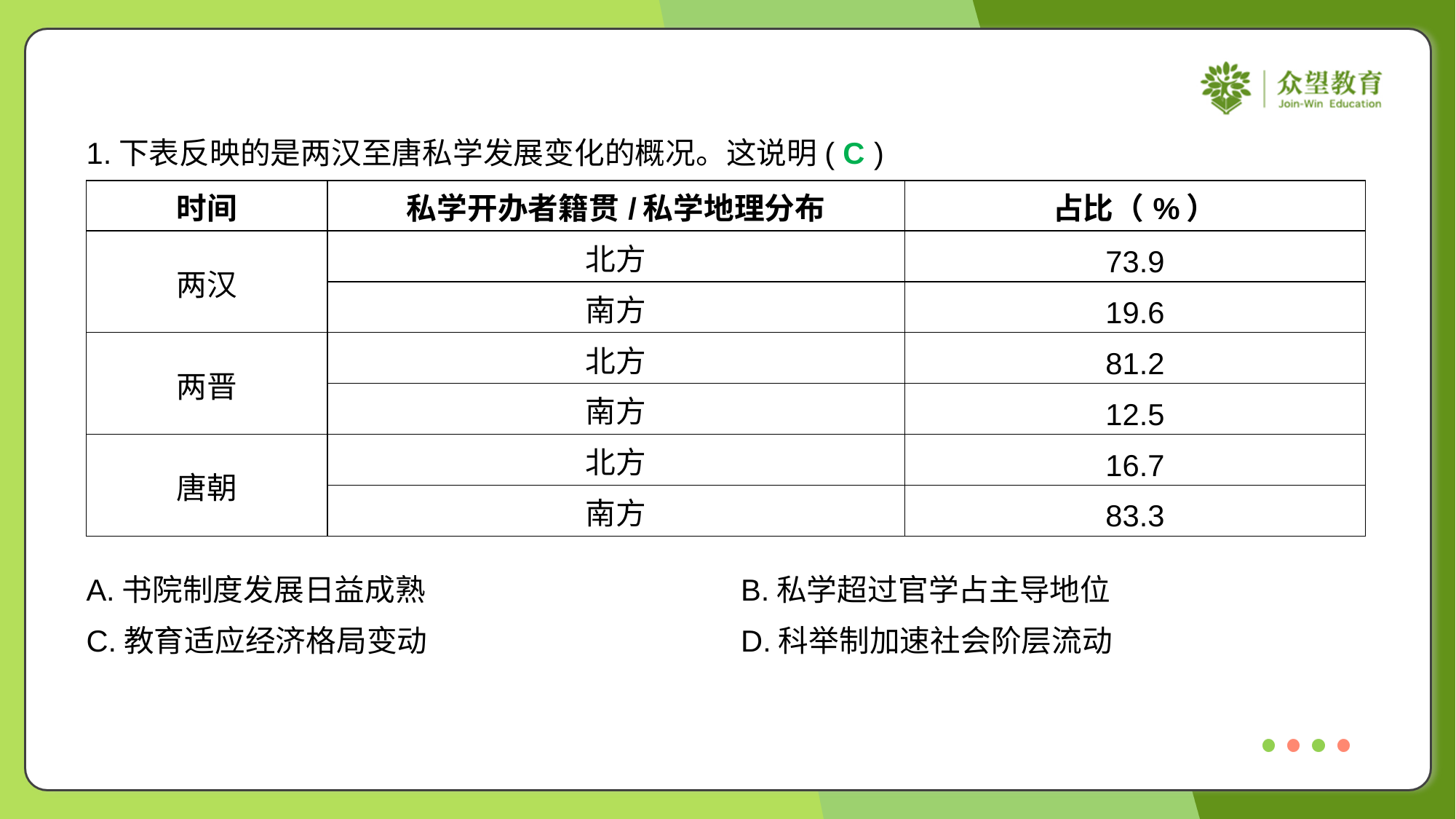

1.下表反映的是两汉至唐私学发展变化的概况。这说明(     )
C
| 时间 | 私学开办者籍贯/私学地理分布 | 占比（%） |
| --- | --- | --- |
| 两汉 | 北方 | 73.9 |
|  | 南方 | 19.6 |
| 两晋 | 北方 | 81.2 |
|  | 南方 | 12.5 |
| 唐朝 | 北方 | 16.7 |
|  | 南方 | 83.3 |
A.书院制度发展日益成熟	B.私学超过官学占主导地位
C.教育适应经济格局变动	D.科举制加速社会阶层流动